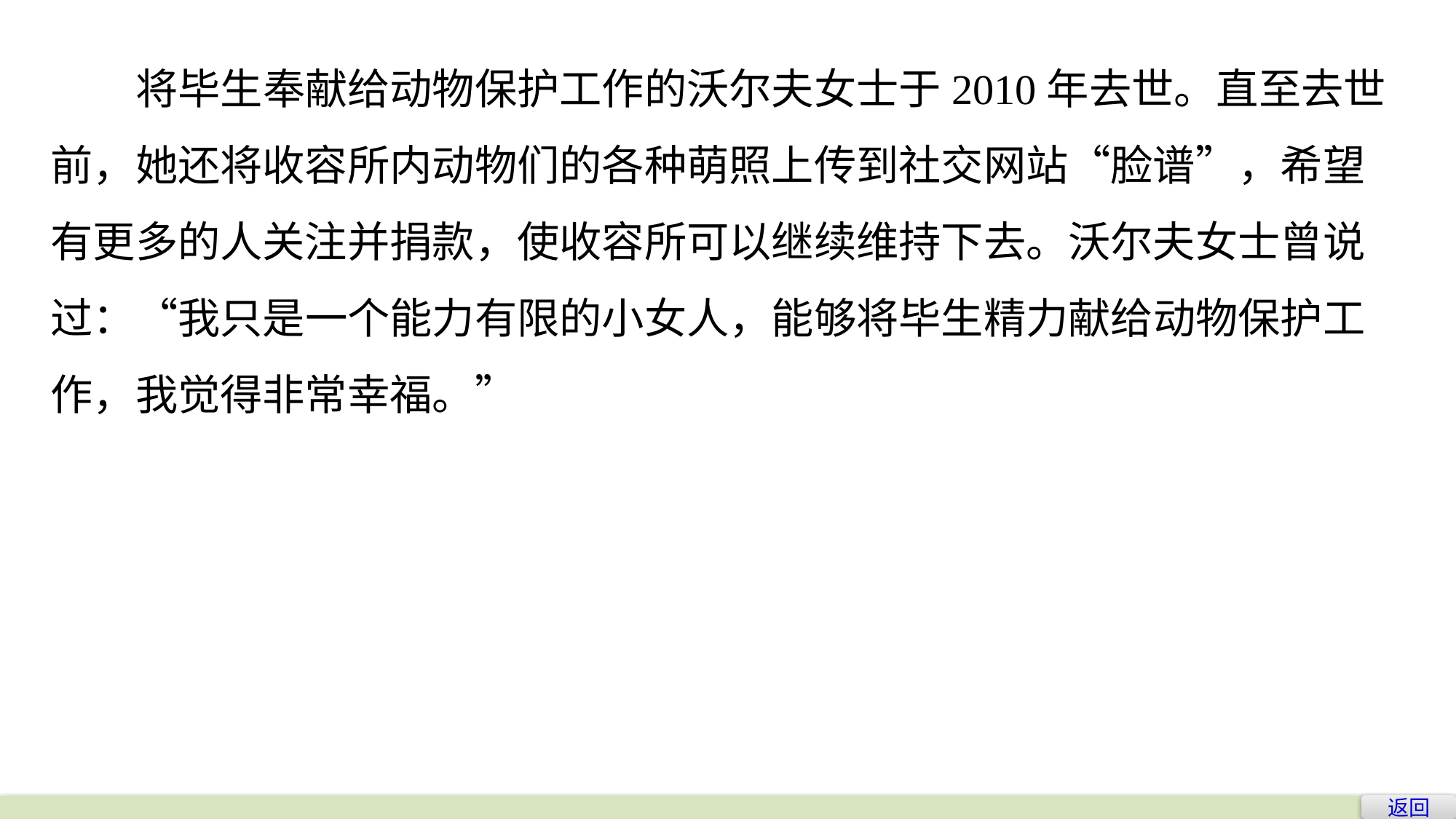

将毕生奉献给动物保护工作的沃尔夫女士于2010年去世。直至去世前，她还将收容所内动物们的各种萌照上传到社交网站“脸谱”，希望有更多的人关注并捐款，使收容所可以继续维持下去。沃尔夫女士曾说过：“我只是一个能力有限的小女人，能够将毕生精力献给动物保护工作，我觉得非常幸福。”
返回